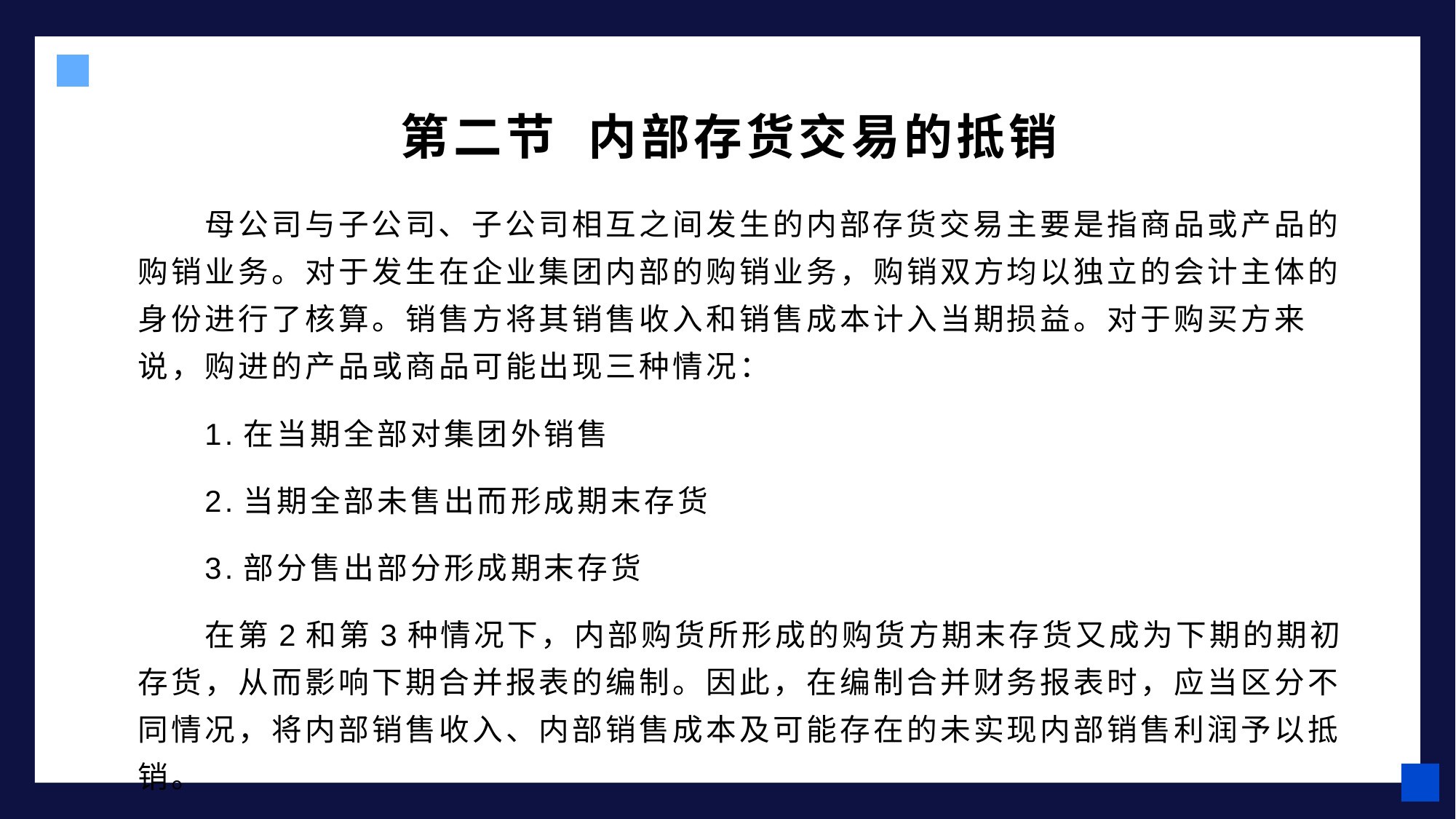

第二节  内部存货交易的抵销
母公司与子公司、子公司相互之间发生的内部存货交易主要是指商品或产品的购销业务。对于发生在企业集团内部的购销业务，购销双方均以独立的会计主体的身份进行了核算。销售方将其销售收入和销售成本计入当期损益。对于购买方来说，购进的产品或商品可能出现三种情况：
1.在当期全部对集团外销售
2.当期全部未售出而形成期末存货
3.部分售出部分形成期末存货
在第2和第3种情况下，内部购货所形成的购货方期末存货又成为下期的期初存货，从而影响下期合并报表的编制。因此，在编制合并财务报表时，应当区分不同情况，将内部销售收入、内部销售成本及可能存在的未实现内部销售利润予以抵销。